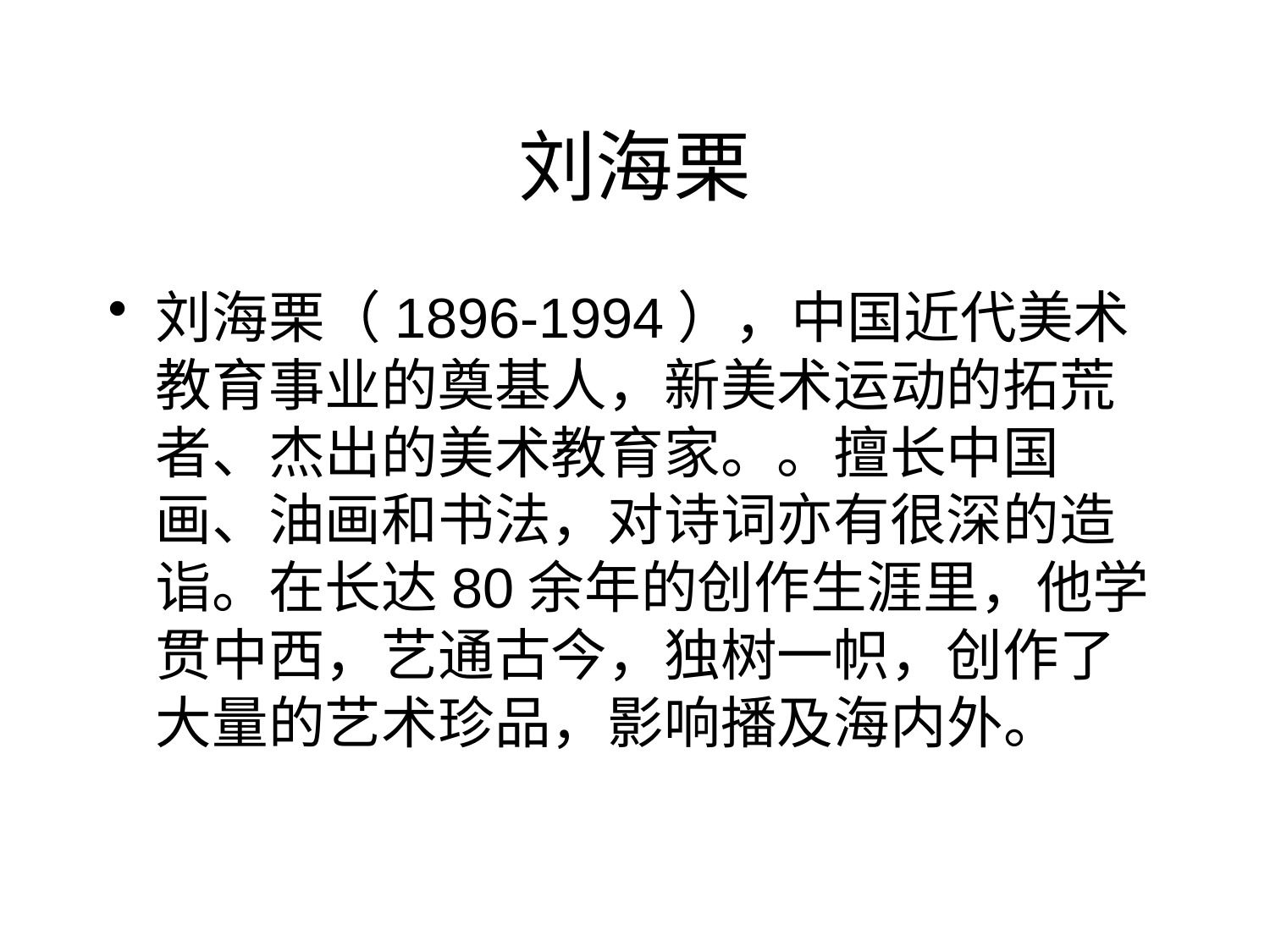

# 刘海栗
刘海栗（1896-1994），中国近代美术教育事业的奠基人，新美术运动的拓荒者、杰出的美术教育家。。擅长中国画、油画和书法，对诗词亦有很深的造诣。在长达80余年的创作生涯里，他学贯中西，艺通古今，独树一帜，创作了大量的艺术珍品，影响播及海内外。